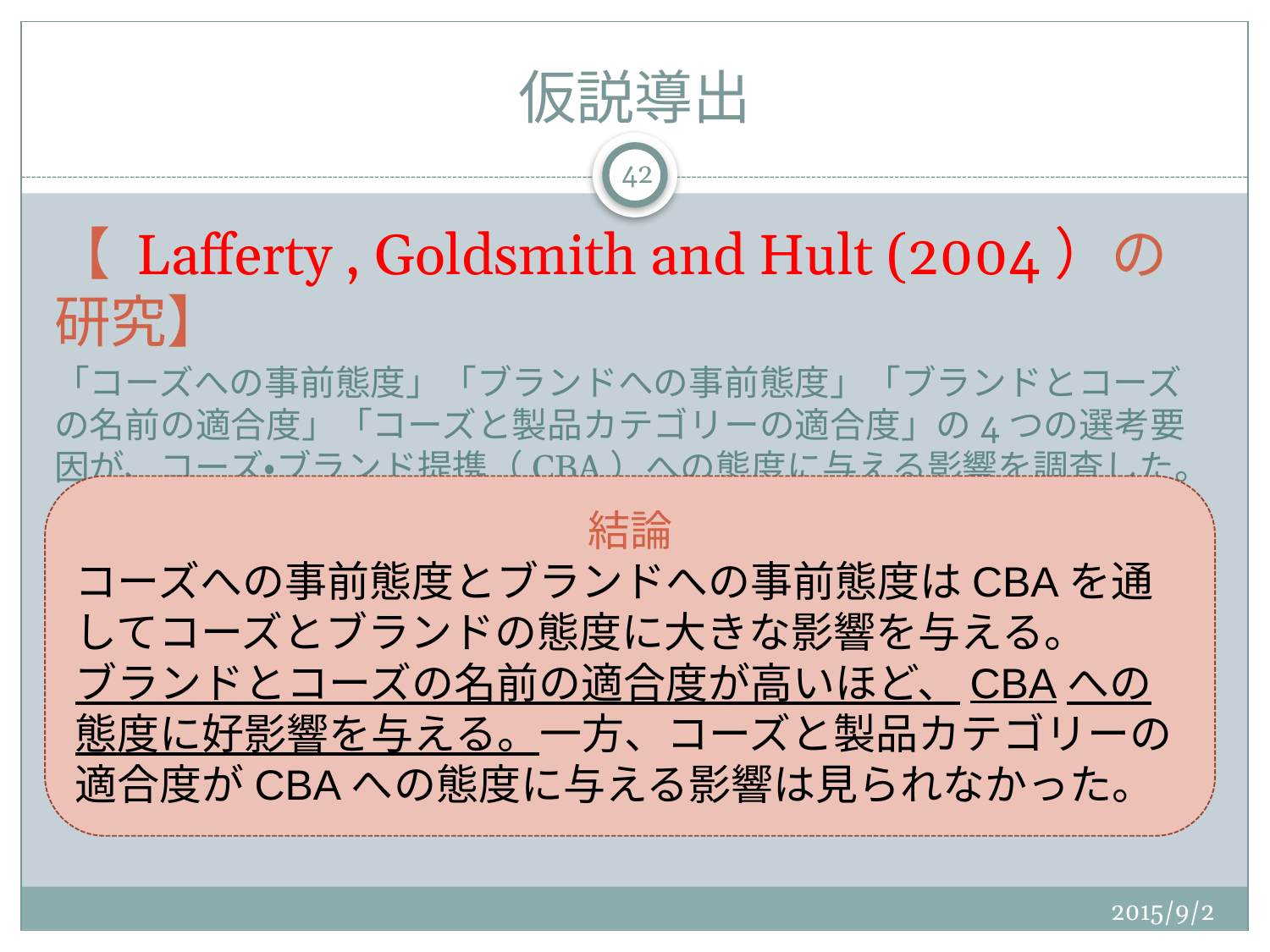

# 仮説導出
42
【 Lafferty , Goldsmith and Hult (2004）の研究】
「コーズへの事前態度」「ブランドへの事前態度」「ブランドとコーズの名前の適合度」「コーズと製品カテゴリーの適合度」の4つの選考要因が、コーズ・ブランド提携（CBA）への態度に与える影響を調査した。

結論
コーズへの事前態度とブランドへの事前態度はCBAを通してコーズとブランドの態度に大きな影響を与える。
ブランドとコーズの名前の適合度が高いほど、CBAへの態度に好影響を与える。一方、コーズと製品カテゴリーの適合度がCBAへの態度に与える影響は見られなかった。
2015/9/2